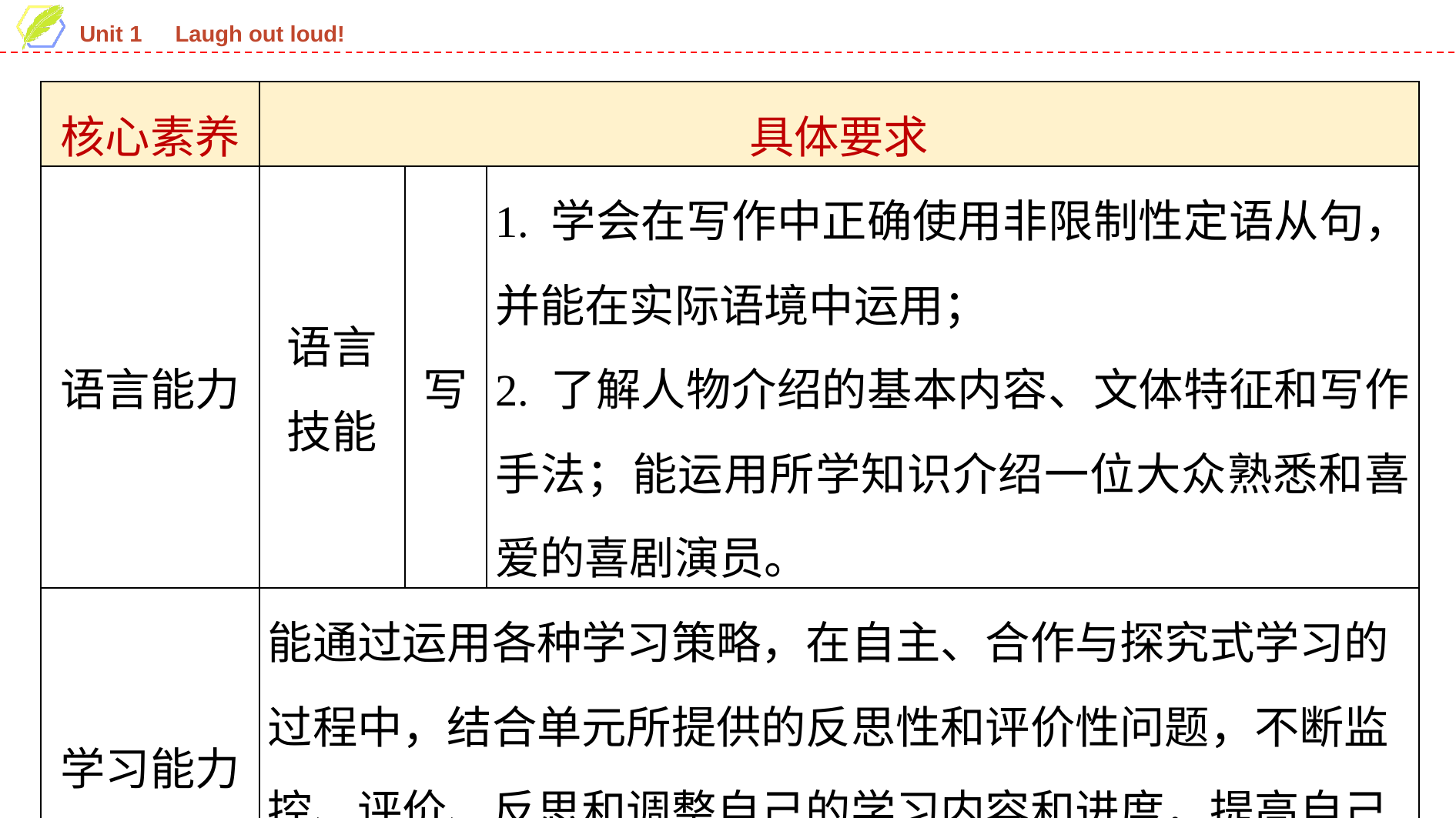

| 核心素养 | 具体要求 |  |  |
| --- | --- | --- | --- |
| 语言能力 | 语言 技能 | 写 | 1. 学会在写作中正确使用非限制性定语从句，并能在实际语境中运用； 2. 了解人物介绍的基本内容、文体特征和写作手法；能运用所学知识介绍一位大众熟悉和喜爱的喜剧演员。 |
| 学习能力 | 能通过运用各种学习策略，在自主、合作与探究式学习的过程中，结合单元所提供的反思性和评价性问题，不断监控、评价、反思和调整自己的学习内容和进度，提高自己的理解能力和表达能力。 |  |  |